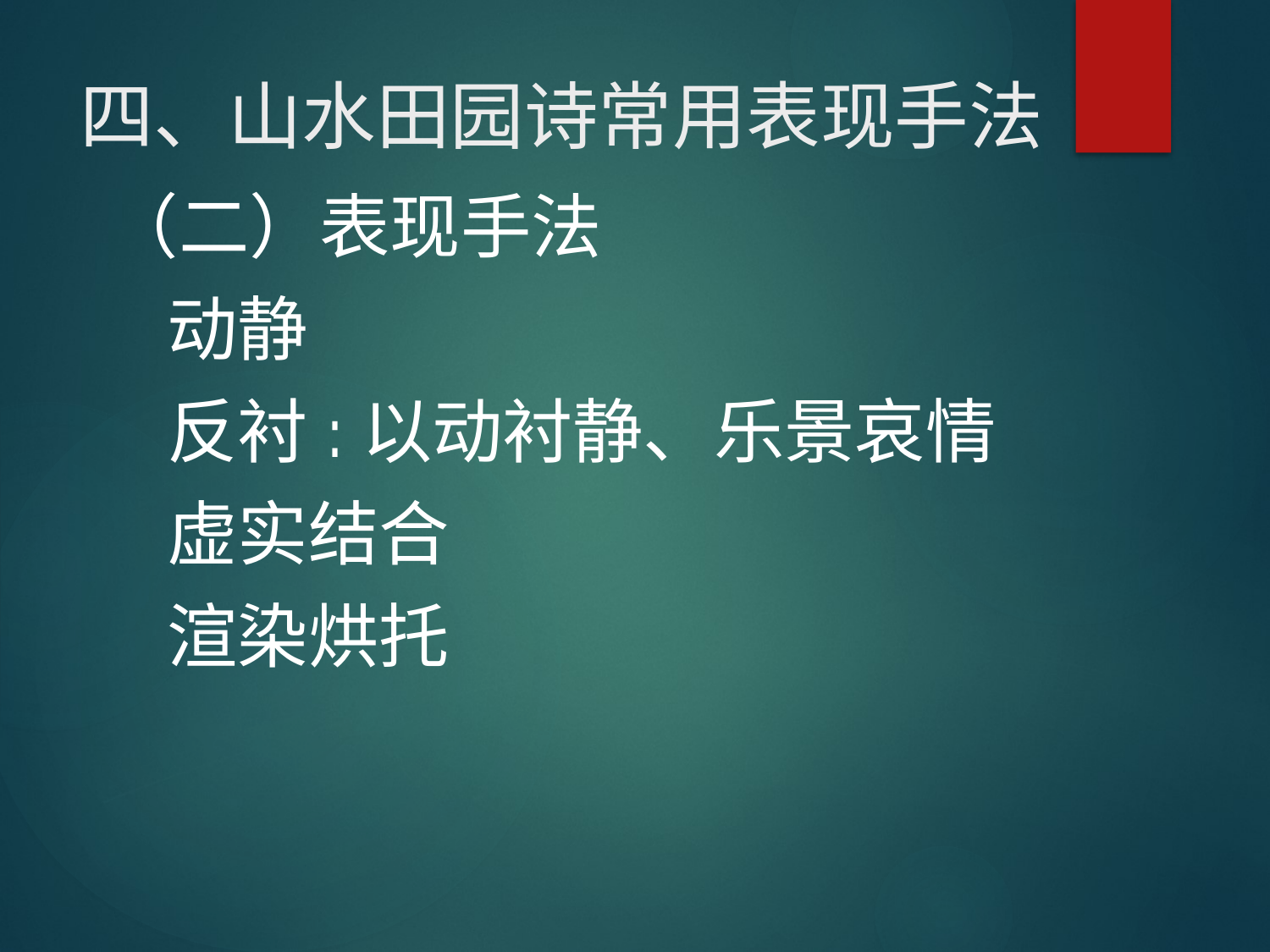

# 四、山水田园诗常用表现手法
    （二）表现手法
       动静
       反衬:以动衬静、乐景哀情
       虚实结合
       渲染烘托